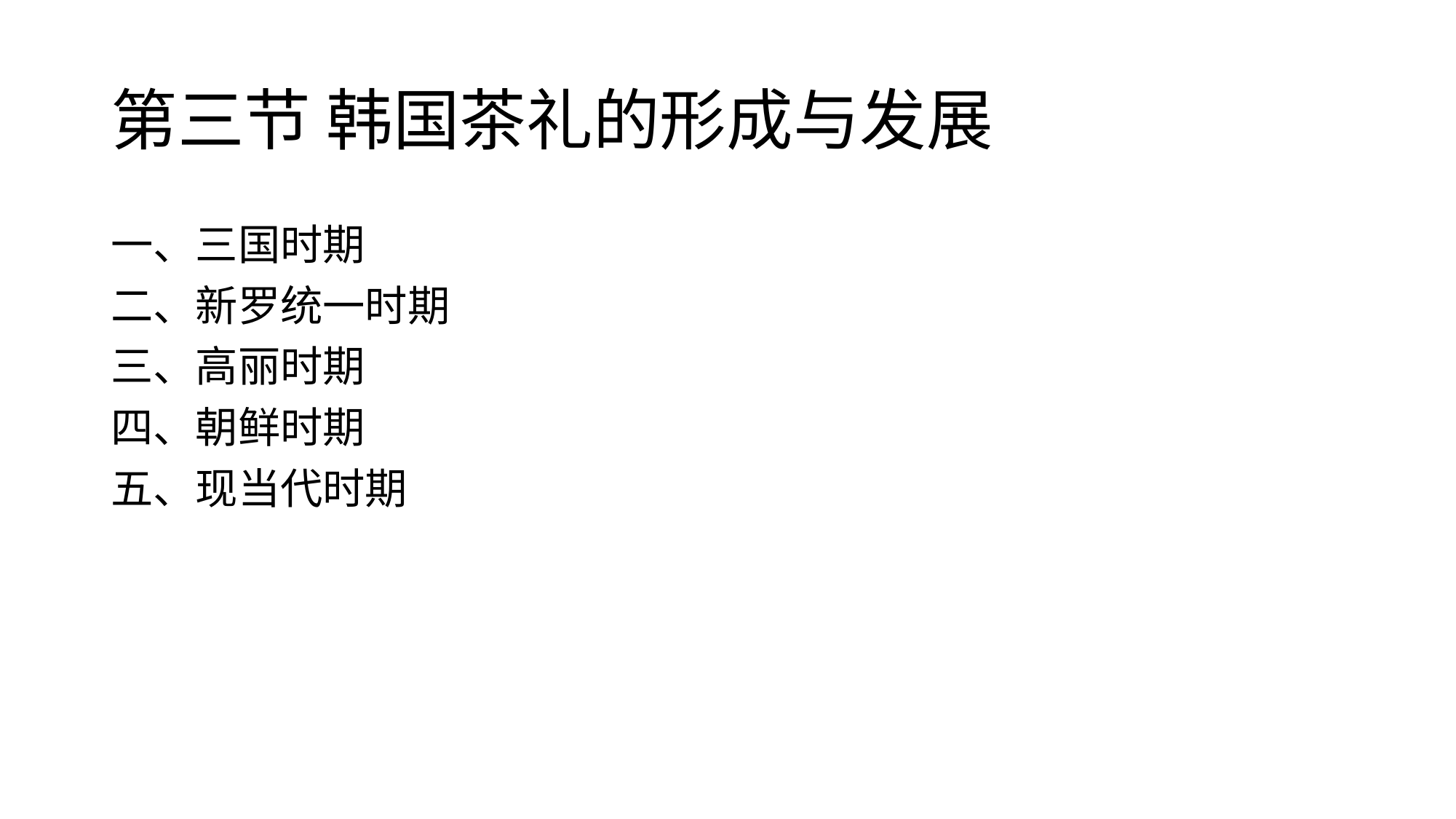

# 第三节 韩国茶礼的形成与发展
一、三国时期
二、新罗统一时期
三、高丽时期
四、朝鲜时期
五、现当代时期